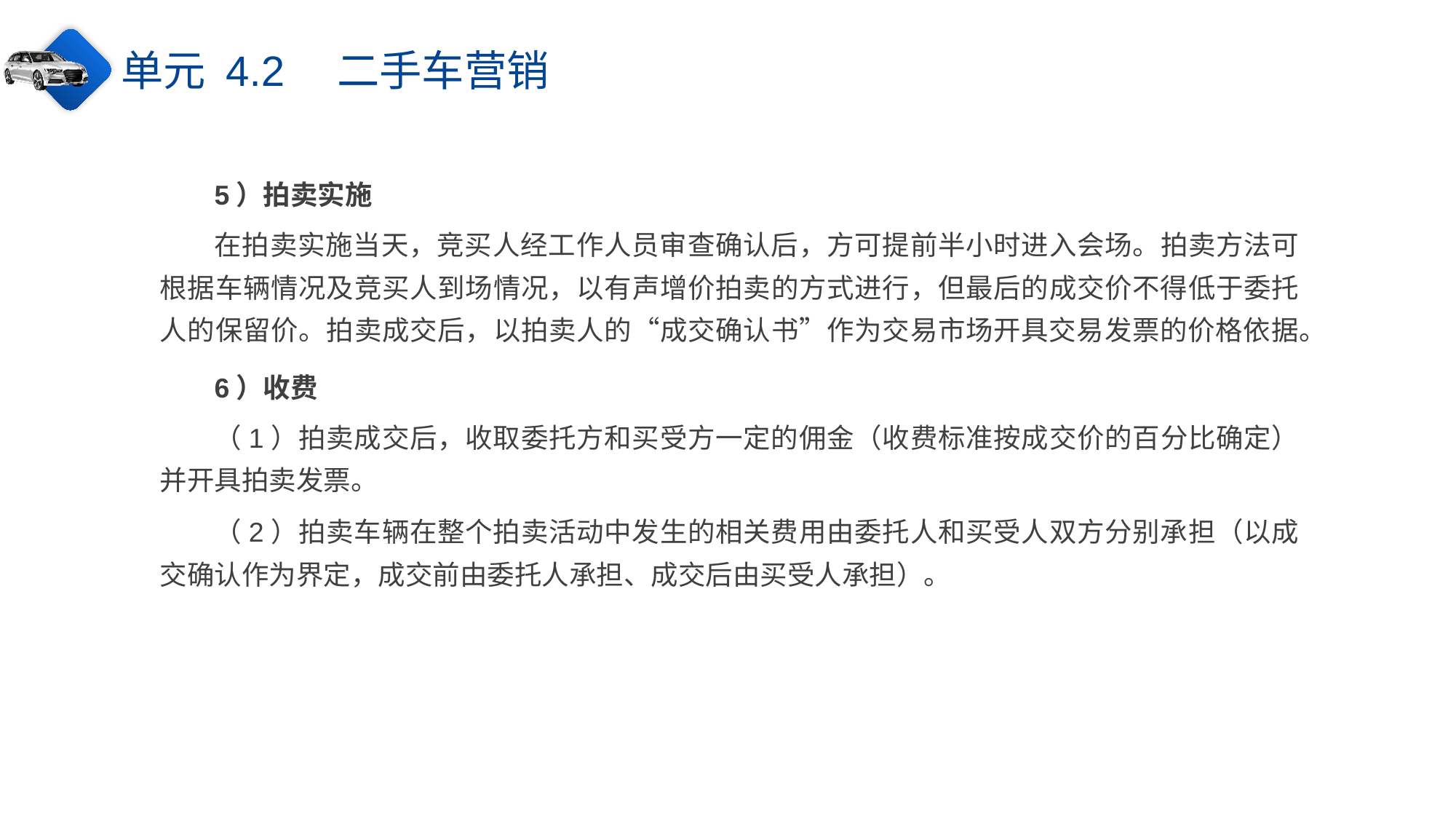

单元 4.2　二手车营销
5）拍卖实施
在拍卖实施当天，竞买人经工作人员审查确认后，方可提前半小时进入会场。拍卖方法可根据车辆情况及竞买人到场情况，以有声增价拍卖的方式进行，但最后的成交价不得低于委托人的保留价。拍卖成交后，以拍卖人的“成交确认书”作为交易市场开具交易发票的价格依据。
6）收费
（1）拍卖成交后，收取委托方和买受方一定的佣金（收费标准按成交价的百分比确定）并开具拍卖发票。
（2）拍卖车辆在整个拍卖活动中发生的相关费用由委托人和买受人双方分别承担（以成交确认作为界定，成交前由委托人承担、成交后由买受人承担）。